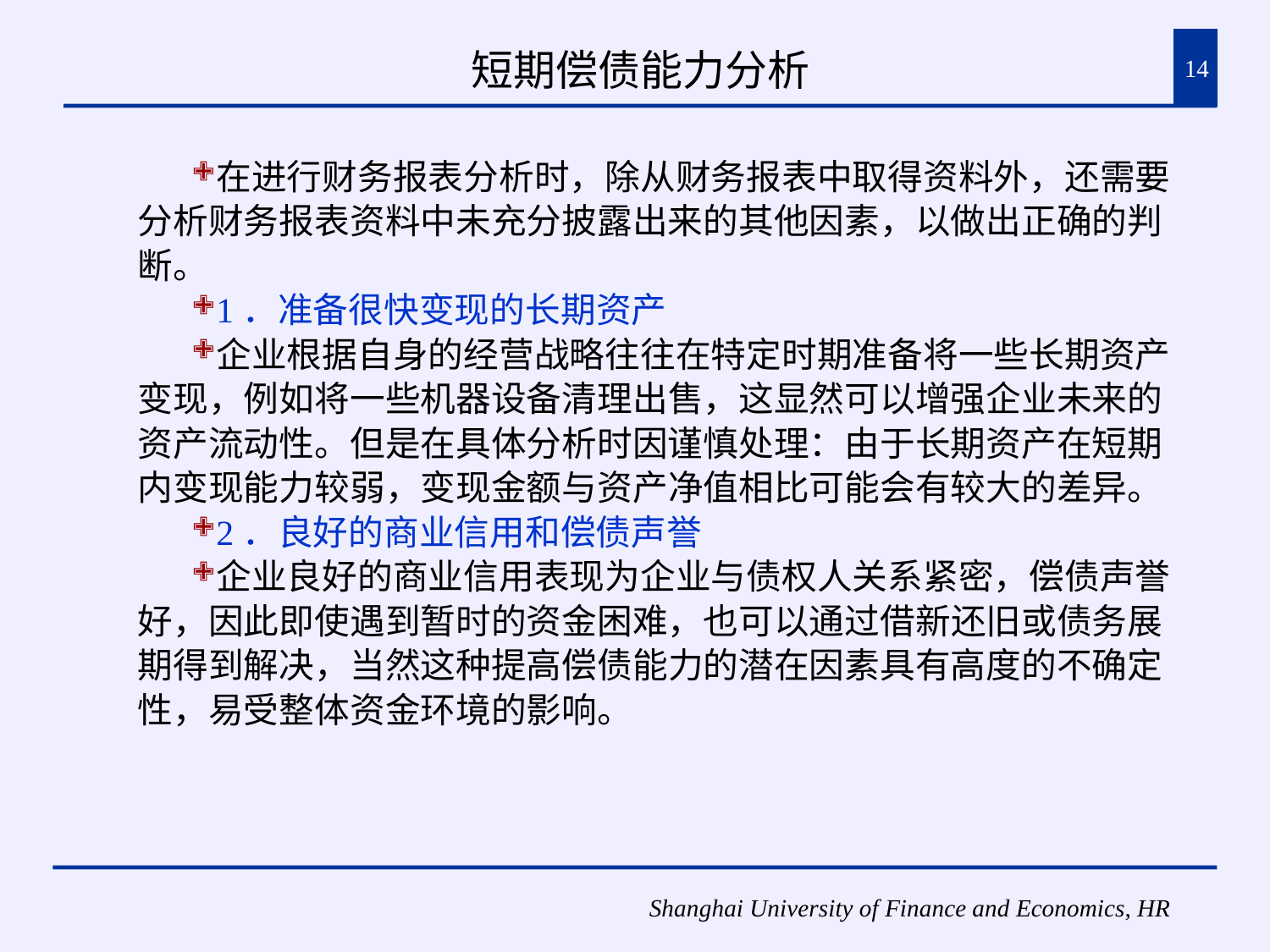

# 短期偿债能力分析
14
在进行财务报表分析时，除从财务报表中取得资料外，还需要分析财务报表资料中未充分披露出来的其他因素，以做出正确的判断。
1．准备很快变现的长期资产
企业根据自身的经营战略往往在特定时期准备将一些长期资产变现，例如将一些机器设备清理出售，这显然可以增强企业未来的资产流动性。但是在具体分析时因谨慎处理：由于长期资产在短期内变现能力较弱，变现金额与资产净值相比可能会有较大的差异。
2．良好的商业信用和偿债声誉
企业良好的商业信用表现为企业与债权人关系紧密，偿债声誉好，因此即使遇到暂时的资金困难，也可以通过借新还旧或债务展期得到解决，当然这种提高偿债能力的潜在因素具有高度的不确定性，易受整体资金环境的影响。